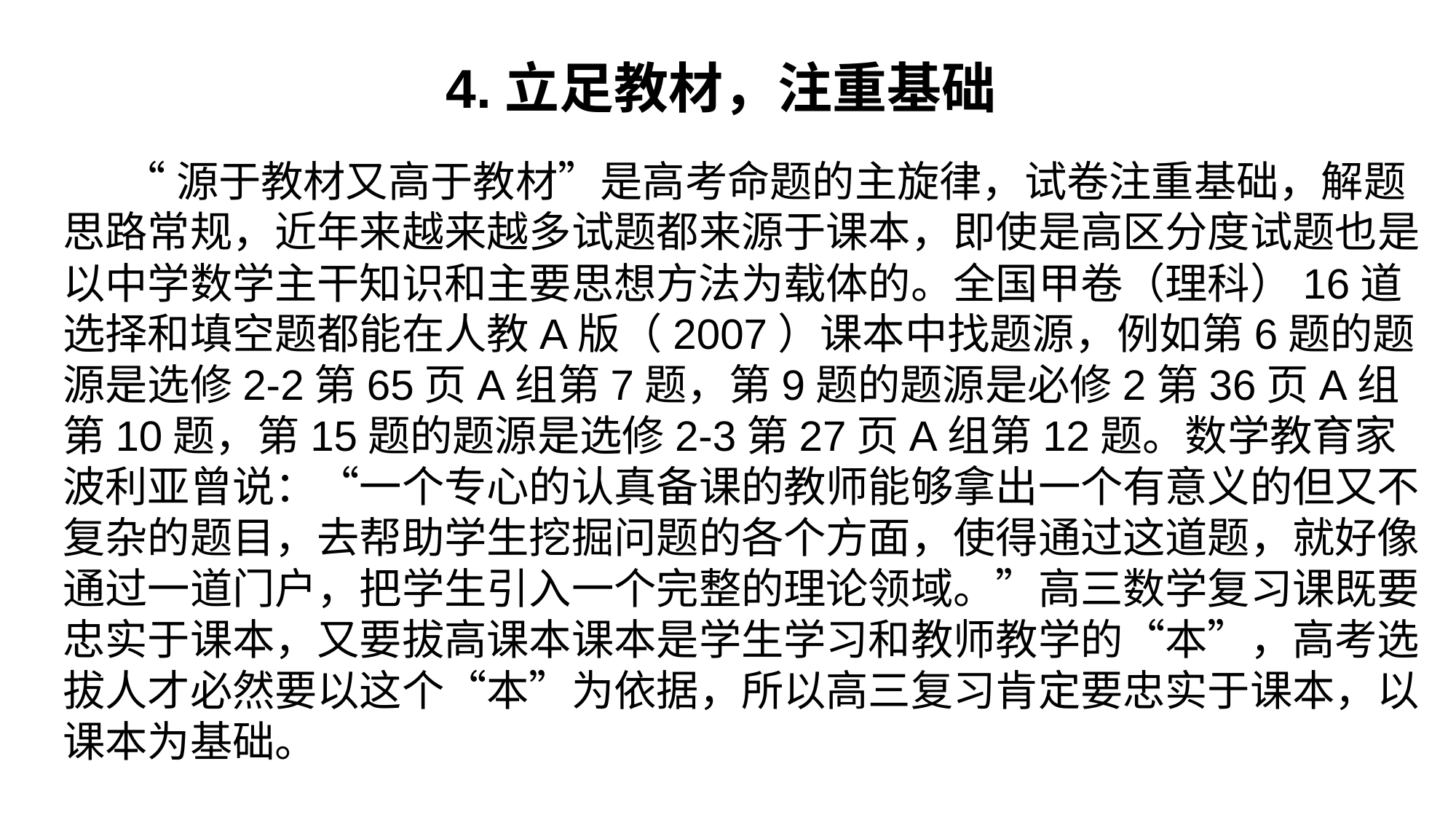

4.立足教材，注重基础
   “源于教材又高于教材”是高考命题的主旋律，试卷注重基础，解题思路常规，近年来越来越多试题都来源于课本，即使是高区分度试题也是以中学数学主干知识和主要思想方法为载体的。全国甲卷（理科）16道选择和填空题都能在人教A版（2007）课本中找题源，例如第6题的题源是选修2-2第65页A组第7题，第9题的题源是必修2第36页A组第10题，第15题的题源是选修2-3第27页A组第12题。数学教育家波利亚曾说：“一个专心的认真备课的教师能够拿出一个有意义的但又不复杂的题目，去帮助学生挖掘问题的各个方面，使得通过这道题，就好像通过一道门户，把学生引入一个完整的理论领域。”高三数学复习课既要忠实于课本，又要拔高课本课本是学生学习和教师教学的“本”，高考选拔人才必然要以这个“本”为依据，所以高三复习肯定要忠实于课本，以课本为基础。